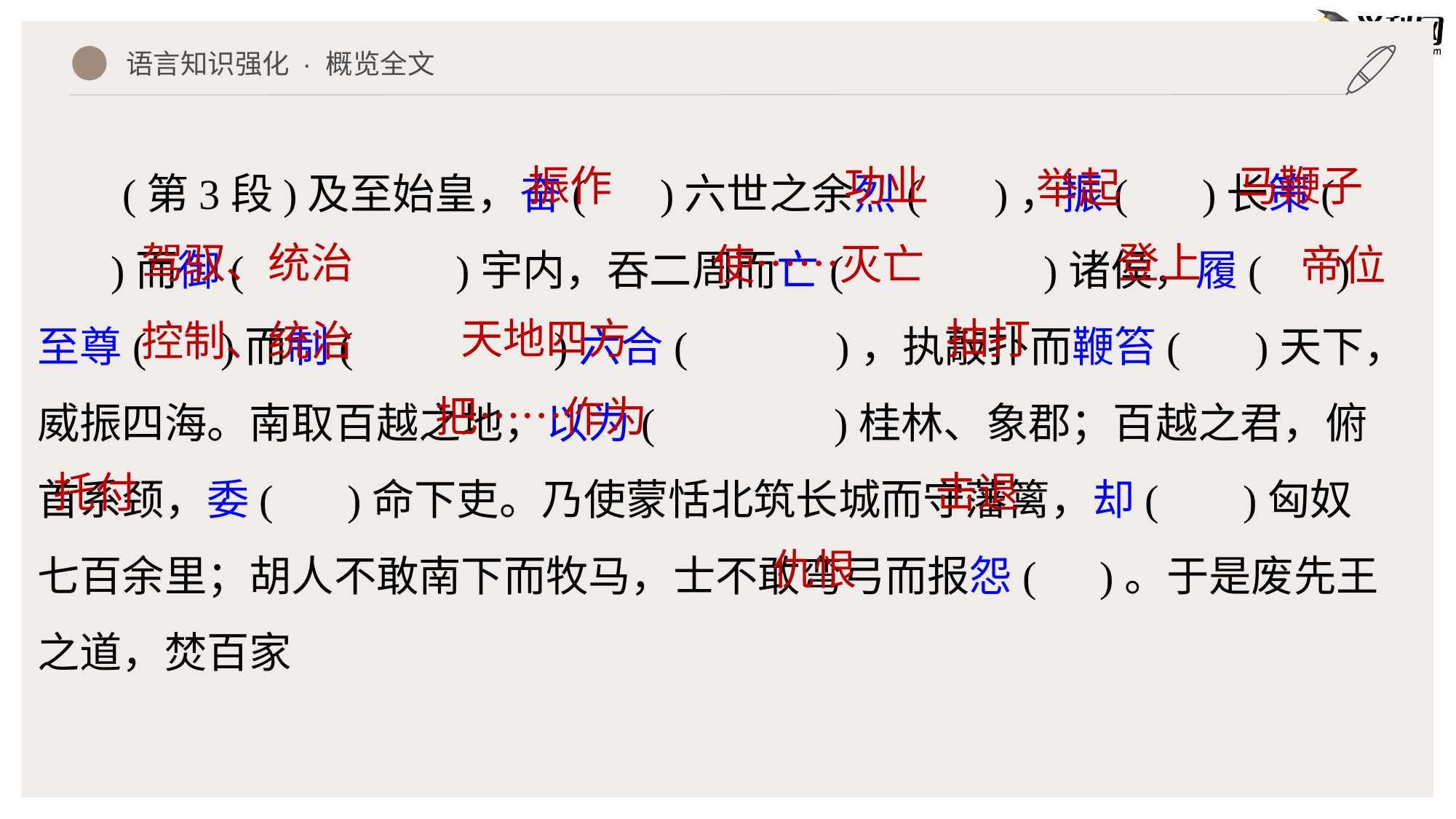

语言知识强化 · 概览全文

(第3段)及至始皇，奋(       )六世之余烈(       )，振(       )长策(            )而御(                    )宇内，吞二周而亡(                   )诸侯，履(       )至尊(       )而制(                   )六合(              )，执敲扑而鞭笞(       )天下，威振四海。南取百越之地，以为(                 )桂林、象郡；百越之君，俯首系颈，委(       )命下吏。乃使蒙恬北筑长城而守藩篱，却(        )匈奴七百余里；胡人不敢南下而牧马，士不敢弯弓而报怨(      )。于是废先王之道，焚百家
振作
功业
马鞭子
举起
驾驭、统治
登上
使……灭亡
帝位
天地四方
抽打
控制、统治
把……作为
托付
击退
仇恨